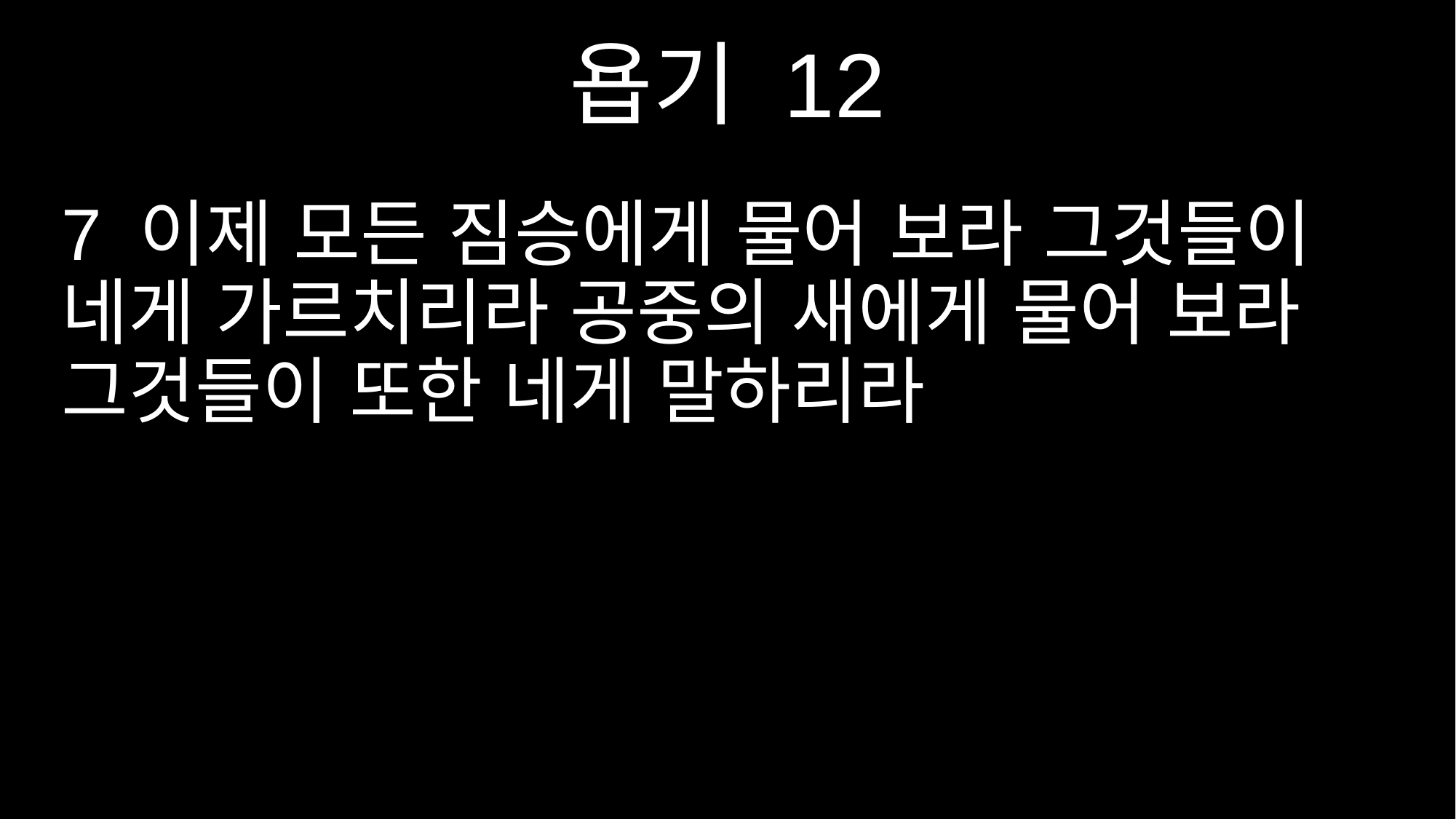

욥기 12
7 이제 모든 짐승에게 물어 보라 그것들이 네게 가르치리라 공중의 새에게 물어 보라 그것들이 또한 네게 말하리라